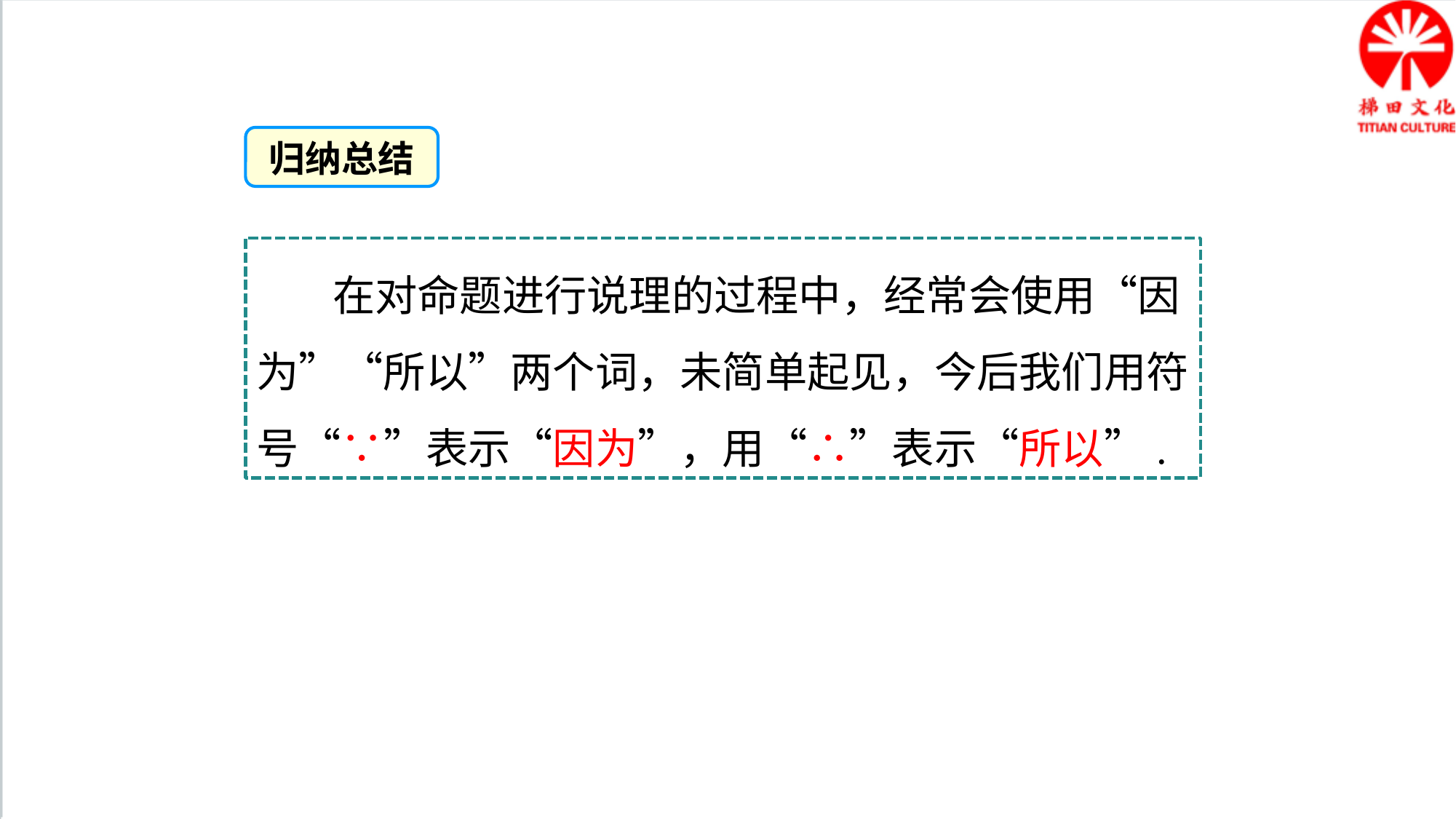

归纳总结
       在对命题进行说理的过程中，经常会使用“因为”“所以”两个词，未简单起见，今后我们用符号“∵”表示“因为”，用“∴”表示“所以”.